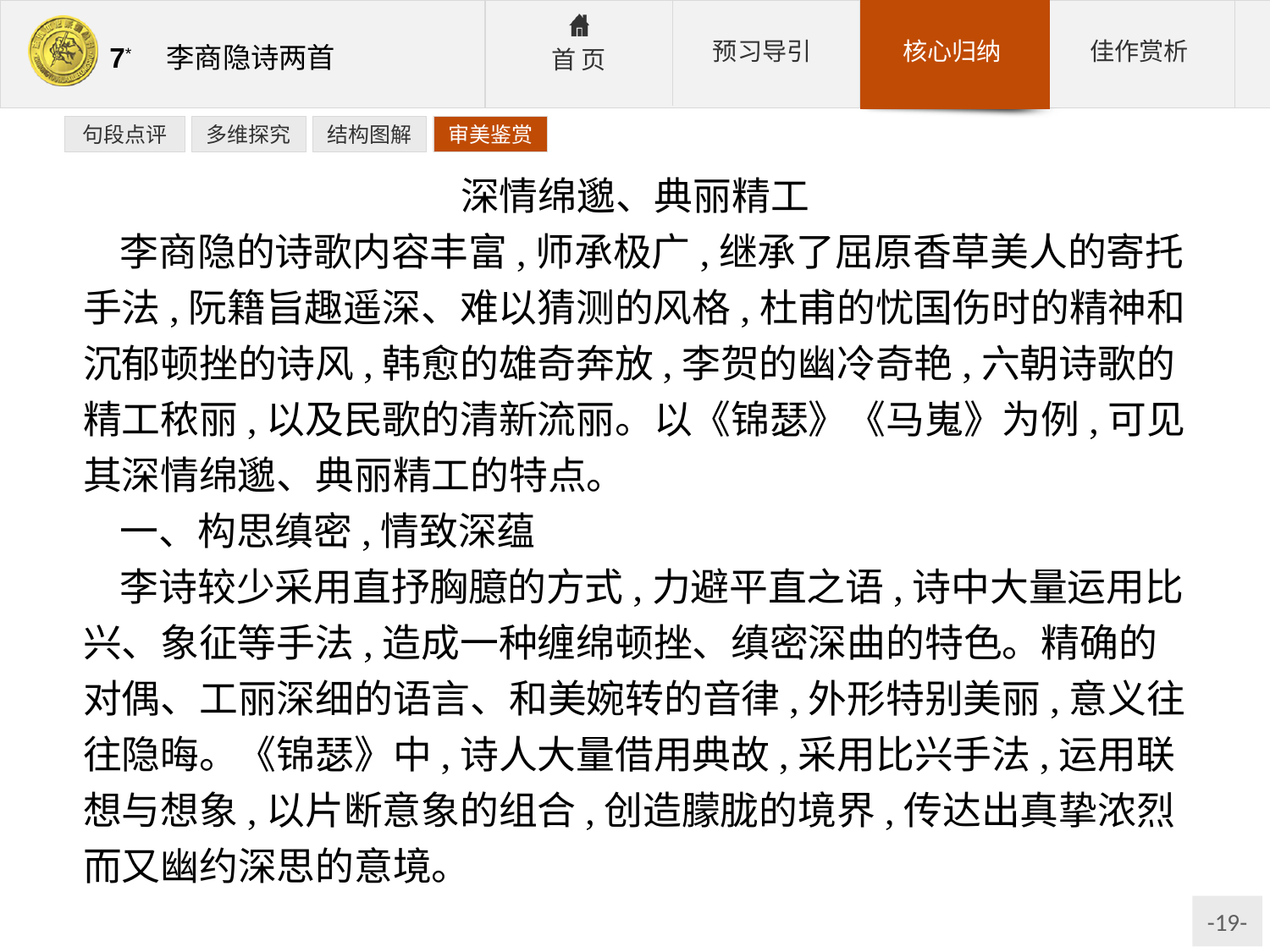

句段点评
多维探究
结构图解
审美鉴赏
深情绵邈、典丽精工
李商隐的诗歌内容丰富,师承极广,继承了屈原香草美人的寄托手法,阮籍旨趣遥深、难以猜测的风格,杜甫的忧国伤时的精神和沉郁顿挫的诗风,韩愈的雄奇奔放,李贺的幽冷奇艳,六朝诗歌的精工秾丽,以及民歌的清新流丽。以《锦瑟》《马嵬》为例,可见其深情绵邈、典丽精工的特点。
一、构思缜密,情致深蕴
李诗较少采用直抒胸臆的方式,力避平直之语,诗中大量运用比兴、象征等手法,造成一种缠绵顿挫、缜密深曲的特色。精确的对偶、工丽深细的语言、和美婉转的音律,外形特别美丽,意义往往隐晦。《锦瑟》中,诗人大量借用典故,采用比兴手法,运用联想与想象,以片断意象的组合,创造朦胧的境界,传达出真挚浓烈而又幽约深思的意境。